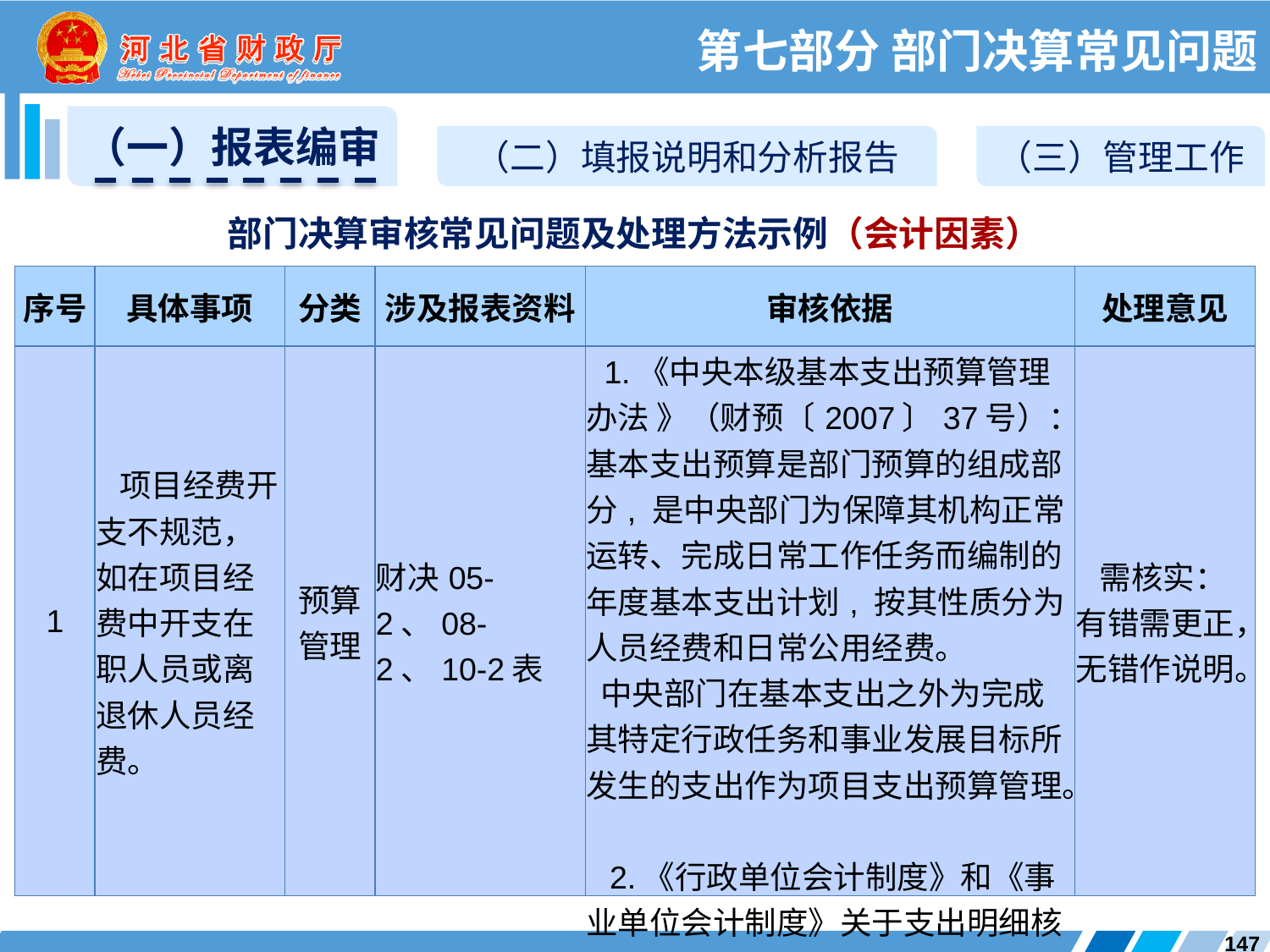

第七部分 部门决算常见问题
（一）报表编审
（二）填报说明和分析报告
（三）管理工作
部门决算审核常见问题及处理方法示例（会计因素）
| 序号 | 具体事项 | 分类 | 涉及报表资料 | 审核依据 | 处理意见 |
| --- | --- | --- | --- | --- | --- |
| 1 | 项目经费开支不规范，如在项目经费中开支在职人员或离退休人员经费。 | 预算管理 | 财决05-2、08-2、10-2表 | 1.《中央本级基本支出预算管理办法 》（财预〔2007〕37号）：基本支出预算是部门预算的组成部分, 是中央部门为保障其机构正常运转、完成日常工作任务而编制的年度基本支出计划, 按其性质分为人员经费和日常公用经费。 中央部门在基本支出之外为完成其特定行政任务和事业发展目标所发生的支出作为项目支出预算管理。 2.《行政单位会计制度》和《事业单位会计制度》关于支出明细核算的规定。 | 需核实：有错需更正，无错作说明。 |
147